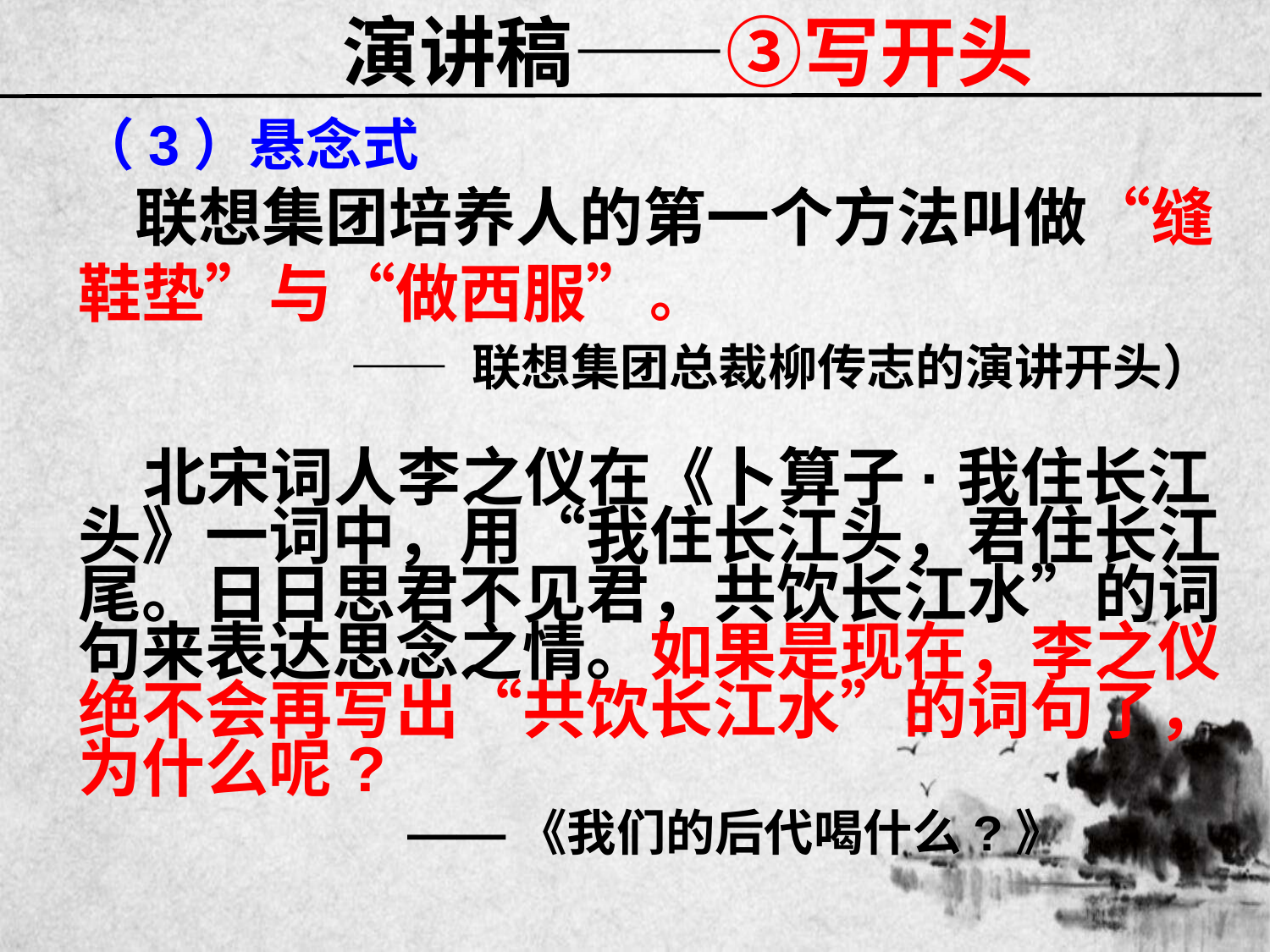

# 演讲稿——③写开头
（3）悬念式
    联想集团培养人的第一个方法叫做“缝鞋垫”与“做西服”。
—— 联想集团总裁柳传志的演讲开头）

    北宋词人李之仪在《卜算子·我住长江头》一词中，用“我住长江头，君住长江尾。日日思君不见君，共饮长江水”的词句来表达思念之情。如果是现在，李之仪绝不会再写出“共饮长江水”的词句了，为什么呢?
                     ——《我们的后代喝什么?》